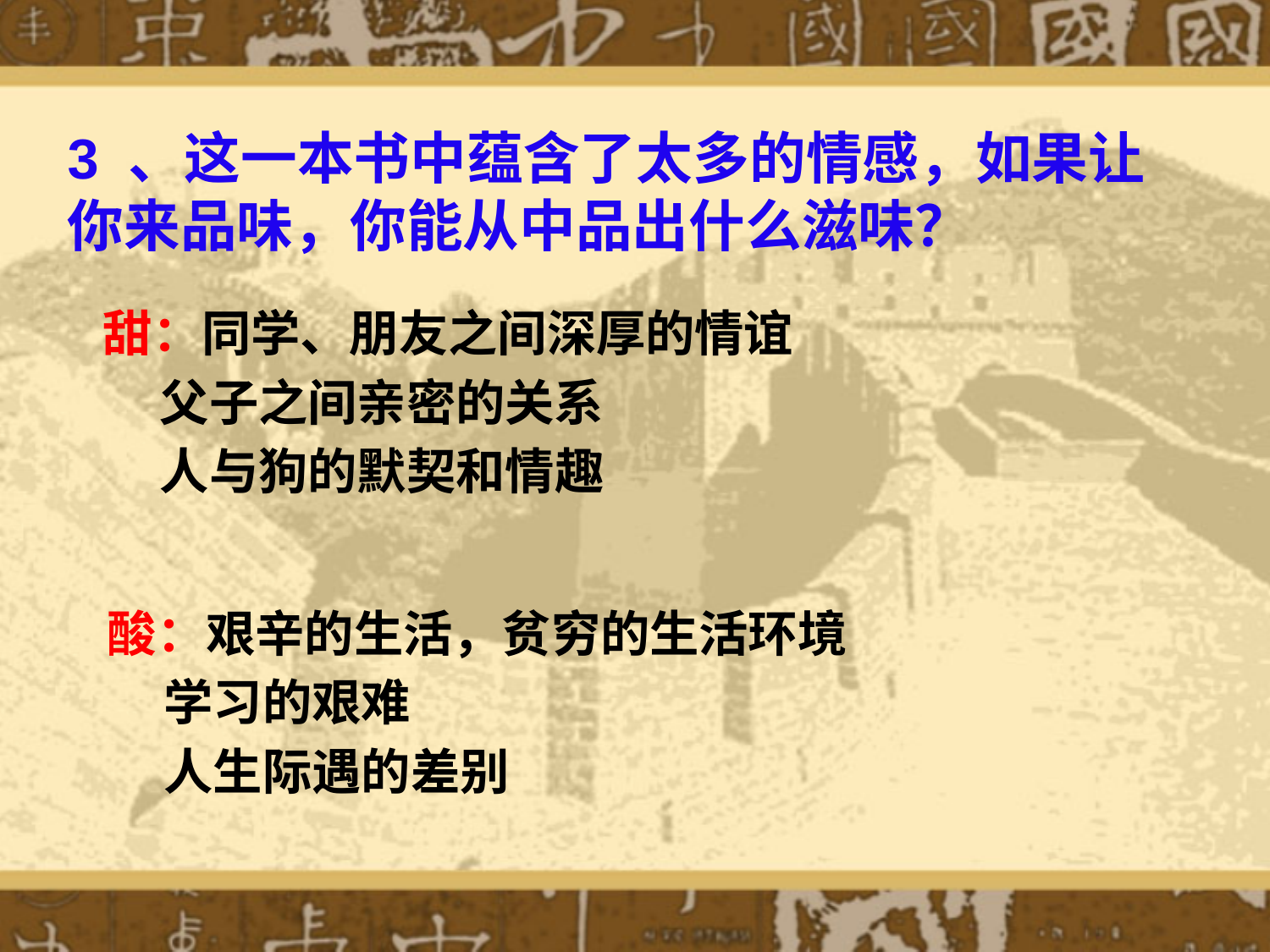

3 、这一本书中蕴含了太多的情感，如果让你来品味，你能从中品出什么滋味？
甜：同学、朋友之间深厚的情谊
    父子之间亲密的关系
    人与狗的默契和情趣

酸：艰辛的生活，贫穷的生活环境
    学习的艰难
    人生际遇的差别